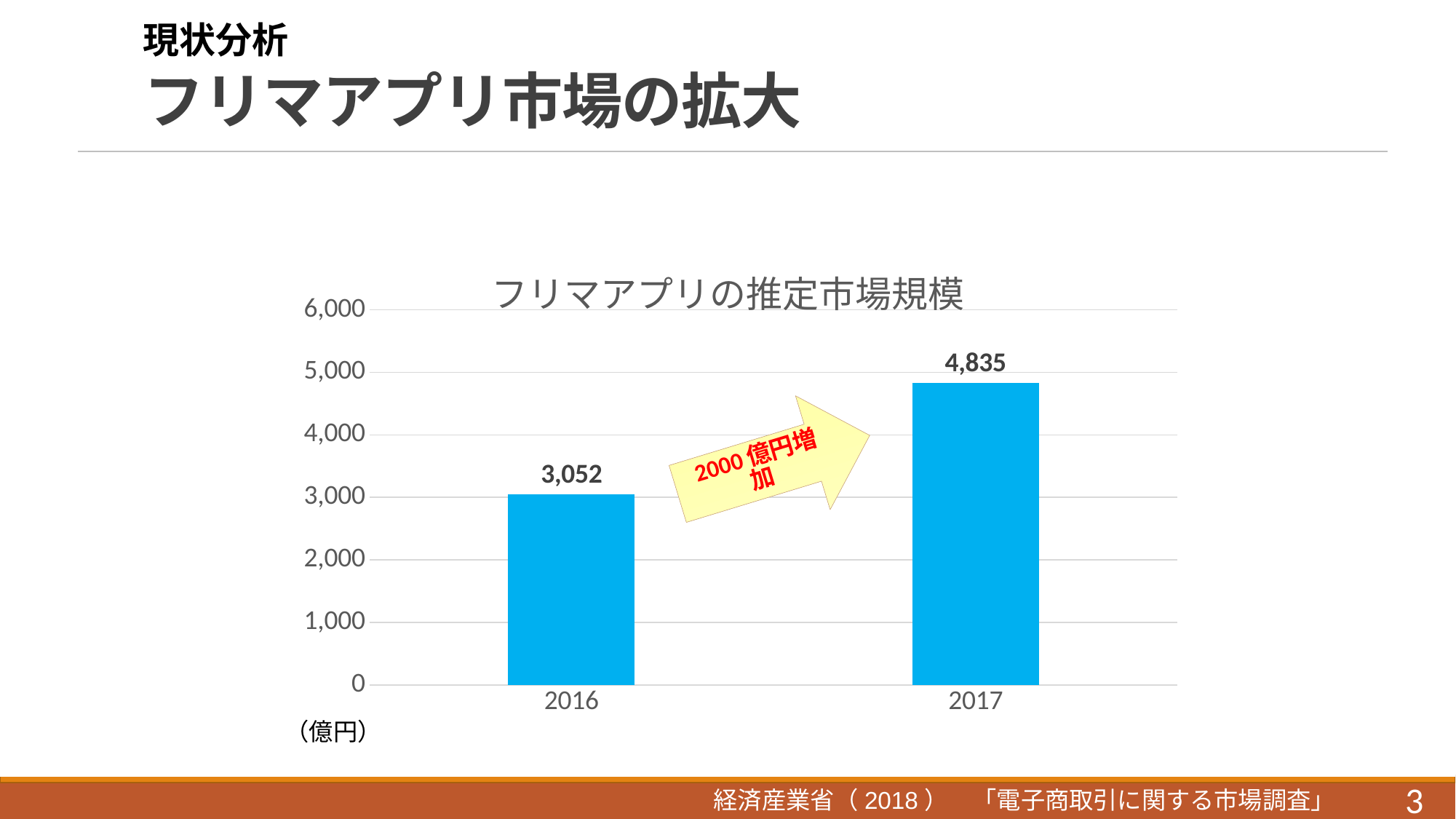

# フリマアプリ市場の拡大
現状分析

### Chart: フリマアプリの推定市場規模

| Category | 系列 1 |
|---|---|
| 2016 | 3052.0 |
| 2017 | 4835.0 |
（億円）
3
経済産業省（2018）　「電子商取引に関する市場調査」